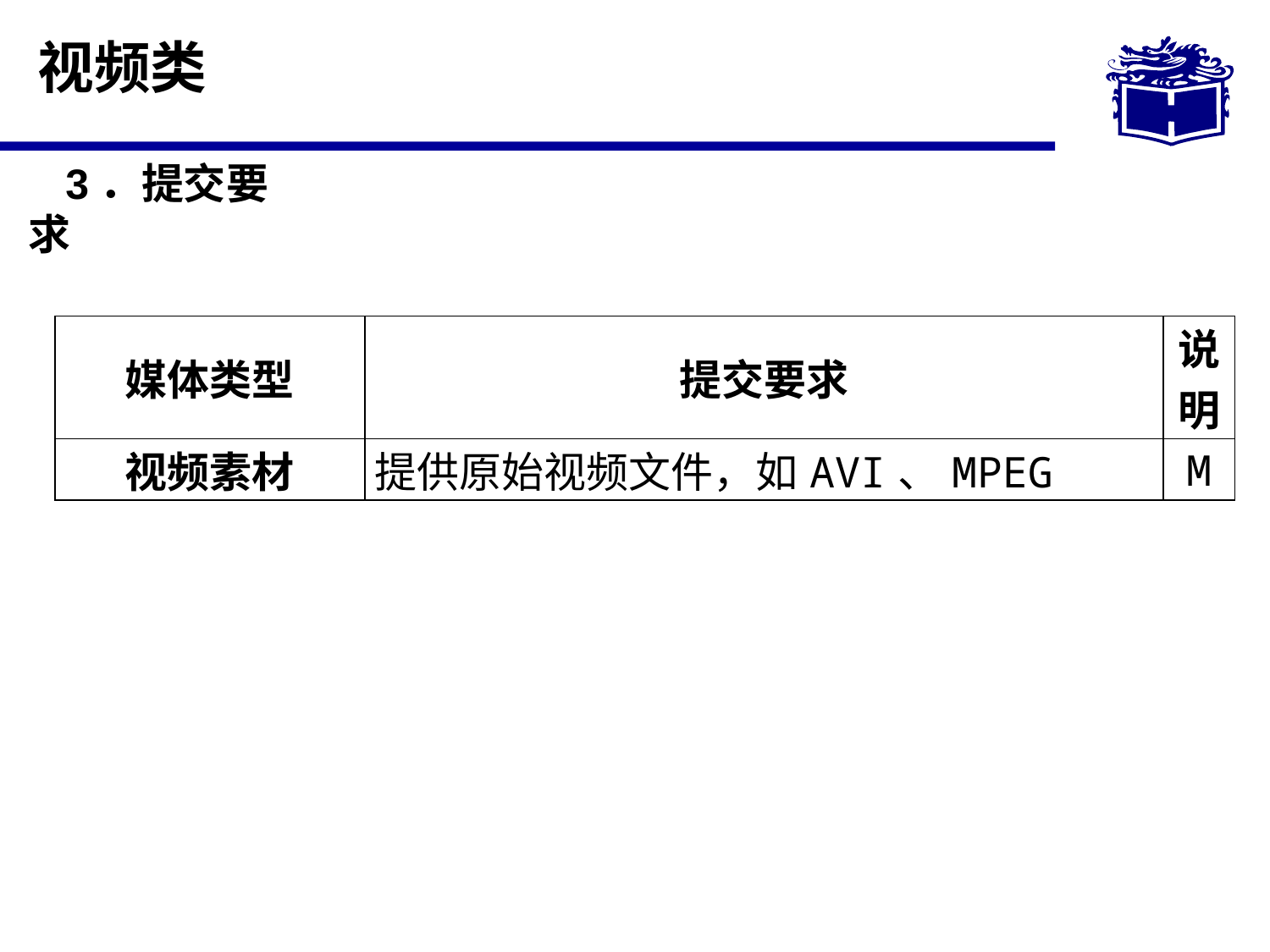

# 视频类
3．提交要求
| 媒体类型 | 提交要求 | 说明 |
| --- | --- | --- |
| 视频素材 | 提供原始视频文件，如AVI、MPEG | M |